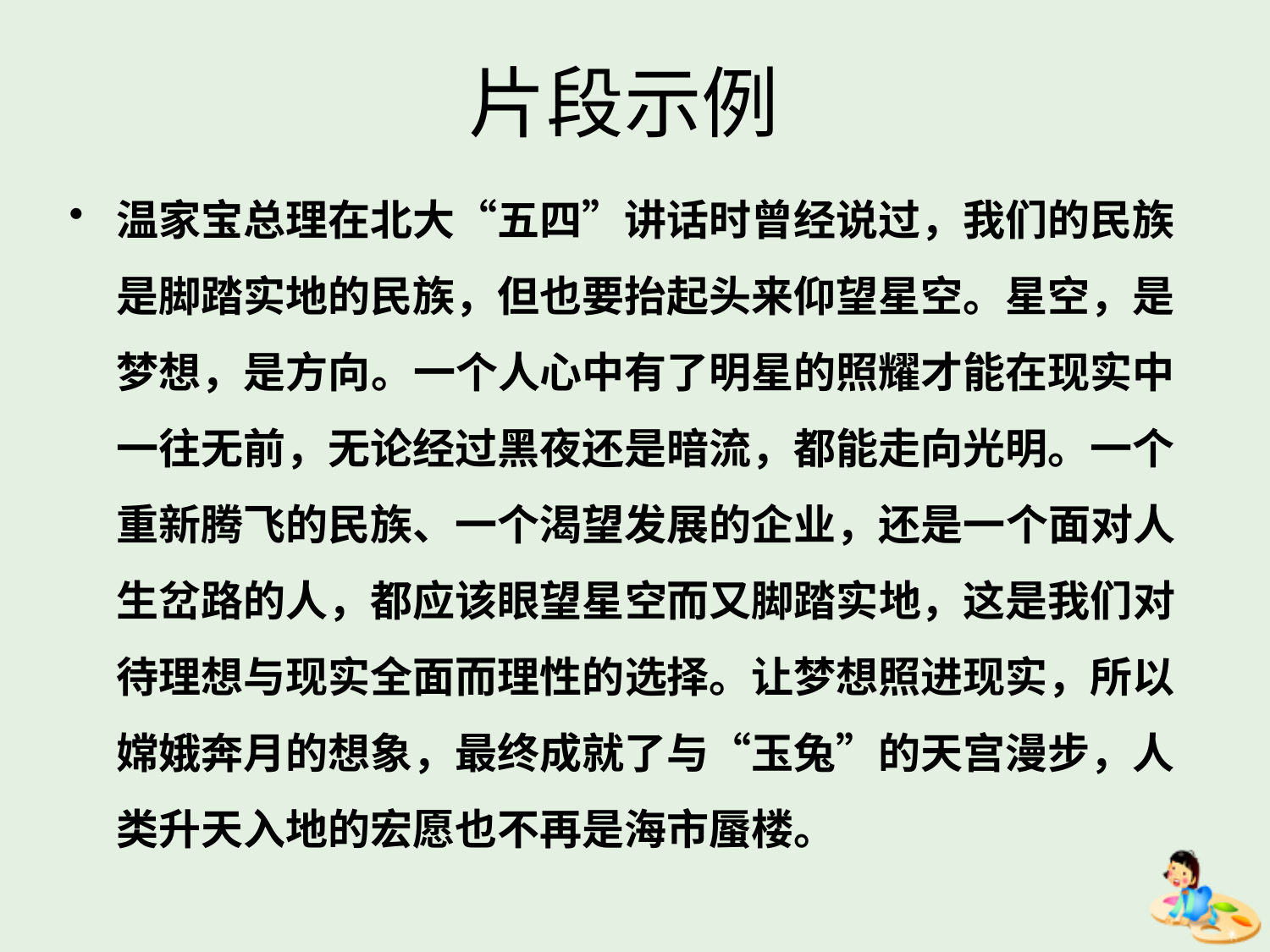

# 片段示例
温家宝总理在北大“五四”讲话时曾经说过，我们的民族是脚踏实地的民族，但也要抬起头来仰望星空。星空，是梦想，是方向。一个人心中有了明星的照耀才能在现实中一往无前，无论经过黑夜还是暗流，都能走向光明。一个重新腾飞的民族、一个渴望发展的企业，还是一个面对人生岔路的人，都应该眼望星空而又脚踏实地，这是我们对待理想与现实全面而理性的选择。让梦想照进现实，所以嫦娥奔月的想象，最终成就了与“玉兔”的天宫漫步，人类升天入地的宏愿也不再是海市蜃楼。